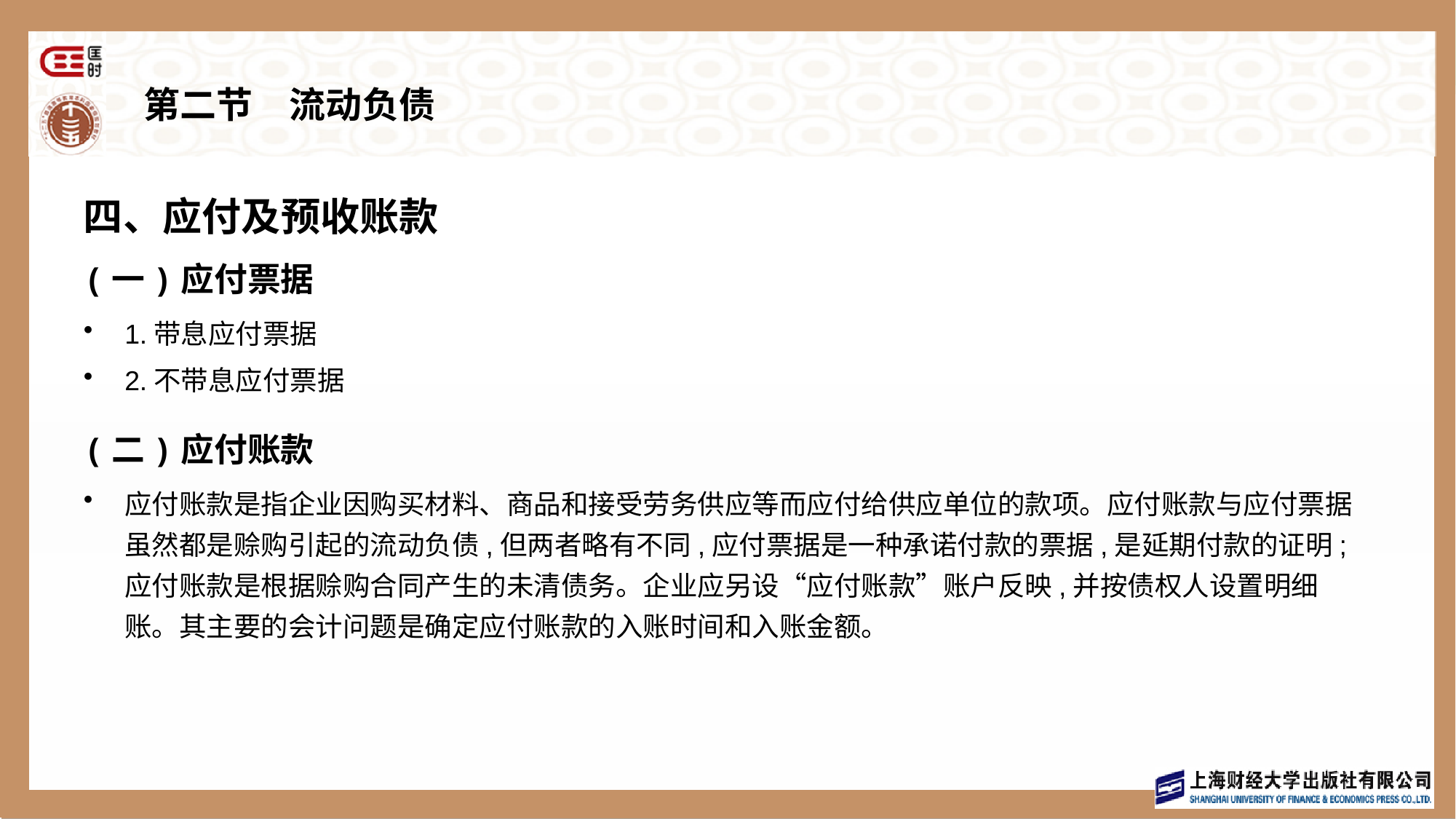

# 第二节　流动负债
四、应付及预收账款
(一)应付票据
1.带息应付票据
2.不带息应付票据
(二)应付账款
应付账款是指企业因购买材料、商品和接受劳务供应等而应付给供应单位的款项。应付账款与应付票据虽然都是赊购引起的流动负债,但两者略有不同,应付票据是一种承诺付款的票据,是延期付款的证明;应付账款是根据赊购合同产生的未清债务。企业应另设“应付账款”账户反映,并按债权人设置明细账。其主要的会计问题是确定应付账款的入账时间和入账金额。